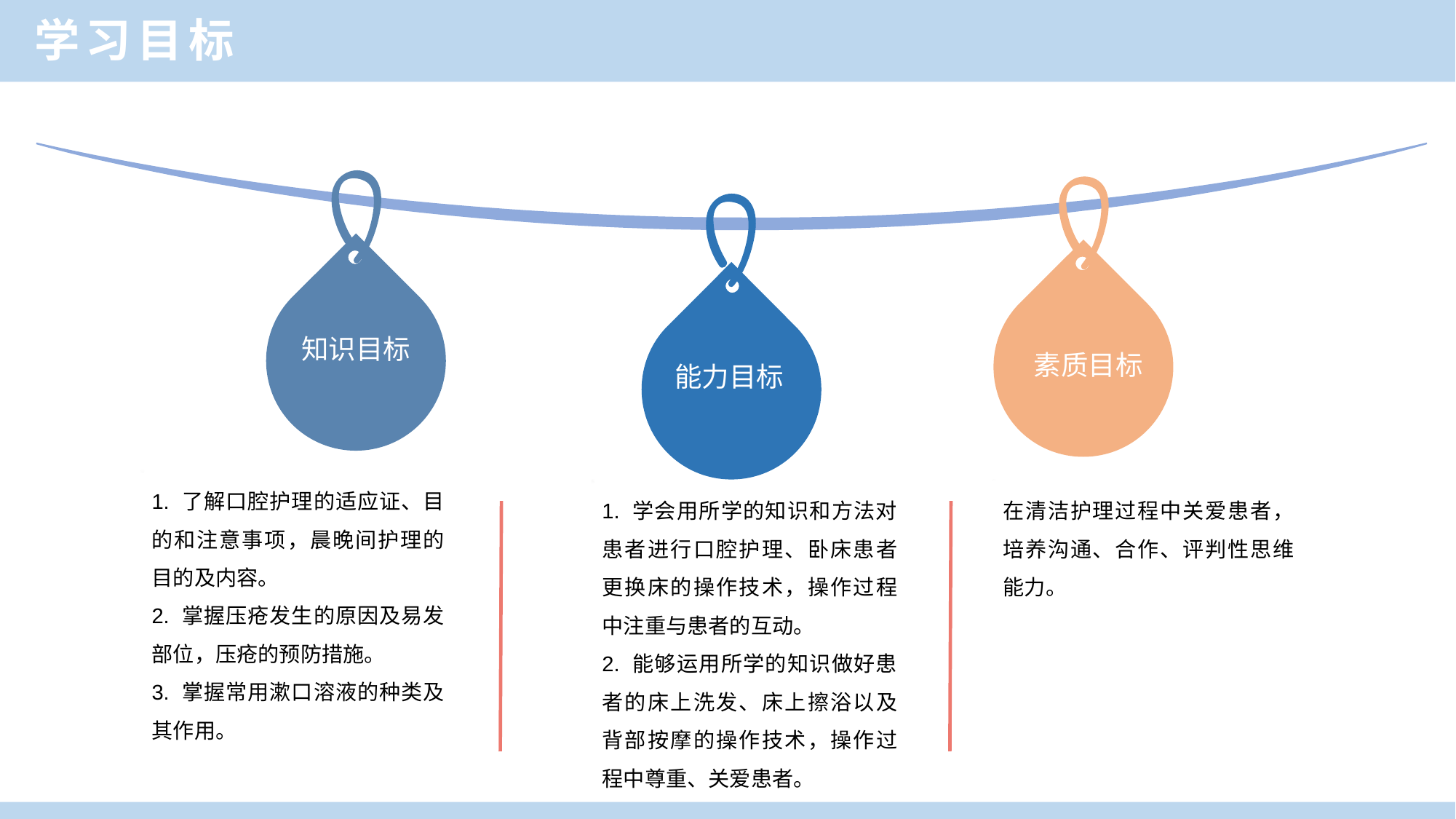

学习目标

知识目标

素质目标

能力目标
1. 了解口腔护理的适应证、目的和注意事项，晨晚间护理的目的及内容。
2. 掌握压疮发生的原因及易发部位，压疮的预防措施。
3. 掌握常用漱口溶液的种类及其作用。
1. 学会用所学的知识和方法对患者进行口腔护理、卧床患者更换床的操作技术，操作过程中注重与患者的互动。
2. 能够运用所学的知识做好患者的床上洗发、床上擦浴以及背部按摩的操作技术，操作过程中尊重、关爱患者。
在清洁护理过程中关爱患者，培养沟通、合作、评判性思维能力。